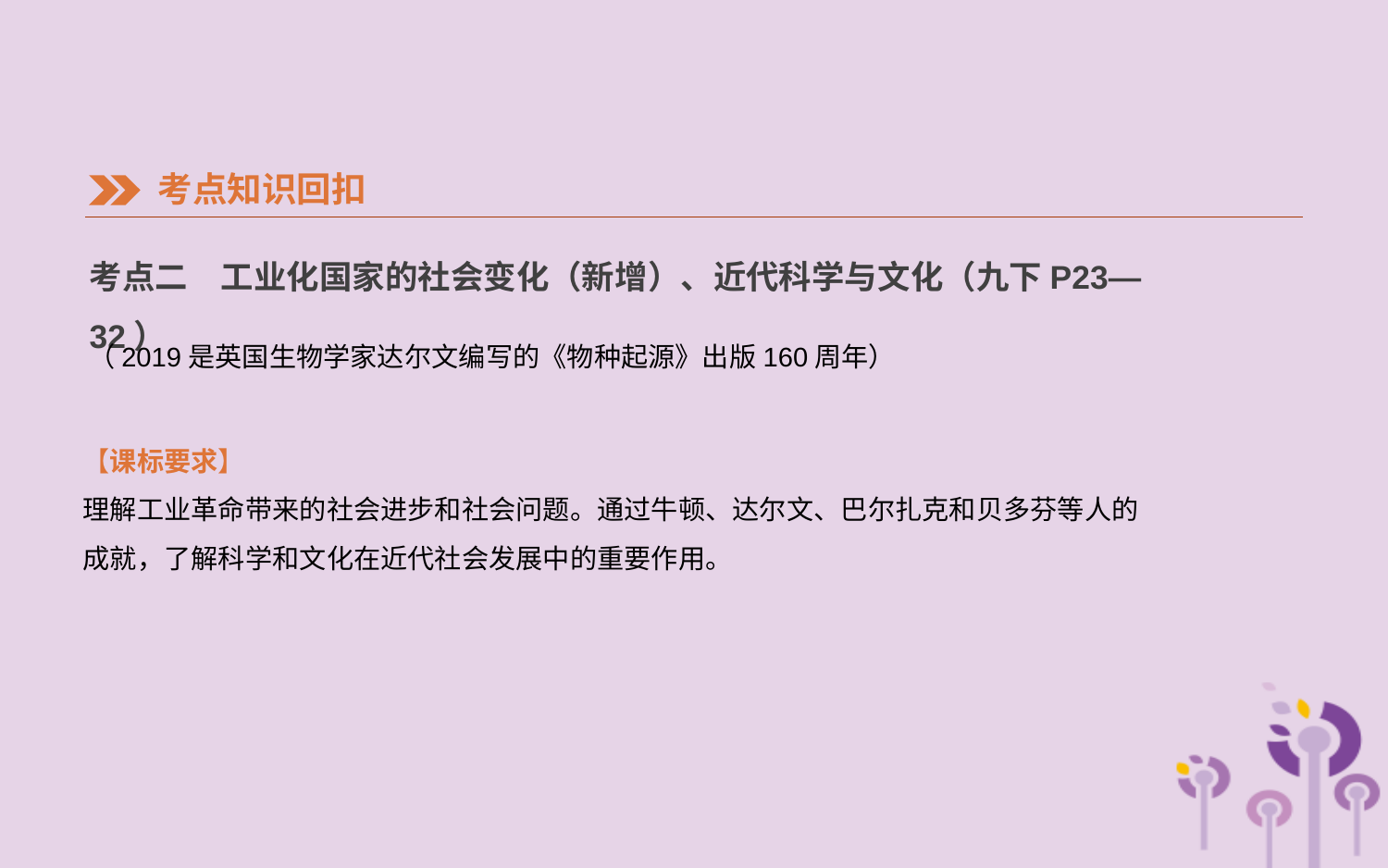

考点知识回扣

考点二　工业化国家的社会变化（新增）、近代科学与文化（九下P23—32）
（2019是英国生物学家达尔文编写的《物种起源》出版160周年）
【课标要求】
理解工业革命带来的社会进步和社会问题。通过牛顿、达尔文、巴尔扎克和贝多芬等人的成就，了解科学和文化在近代社会发展中的重要作用。